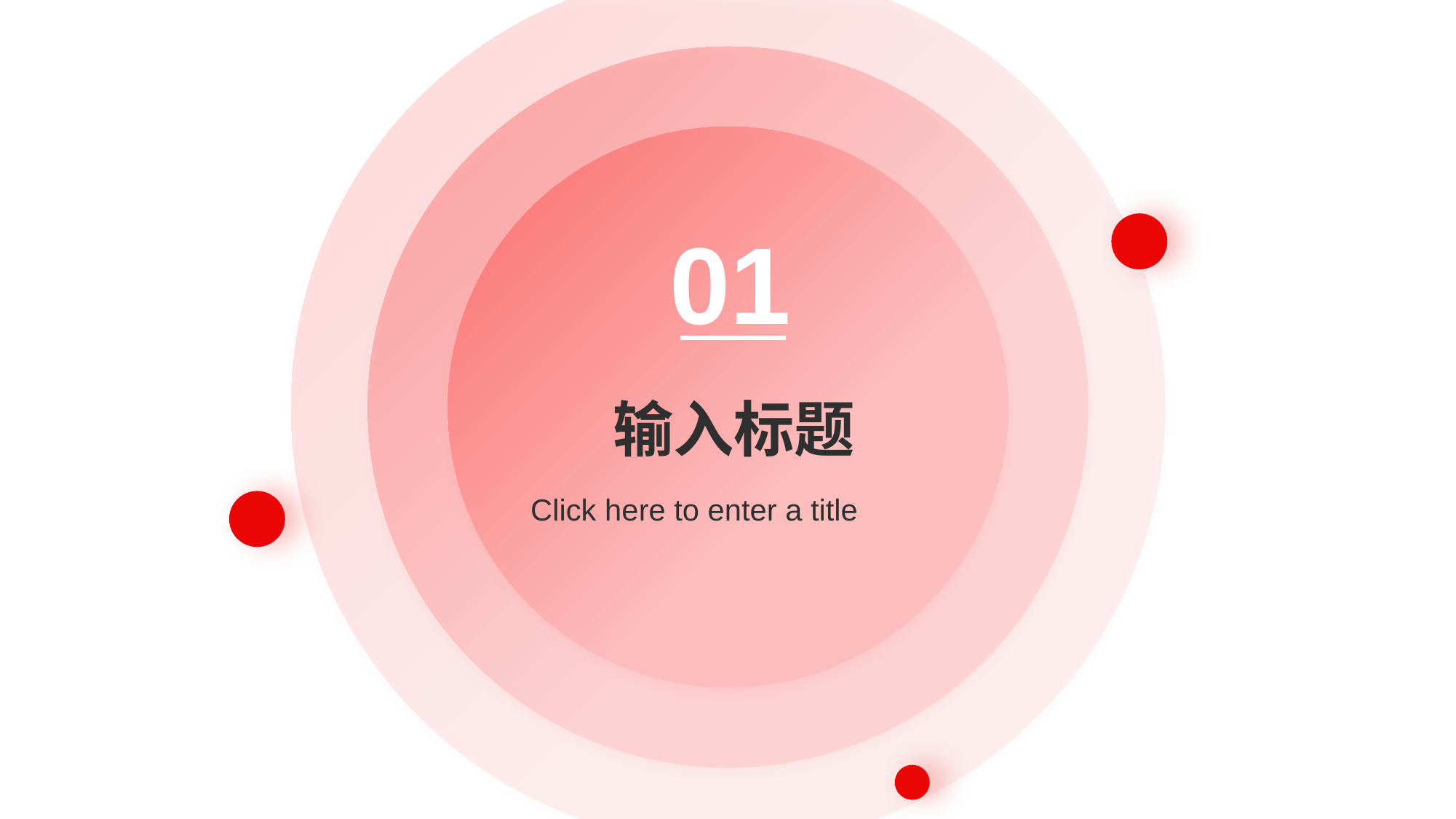

01
输入标题
Click here to enter a title